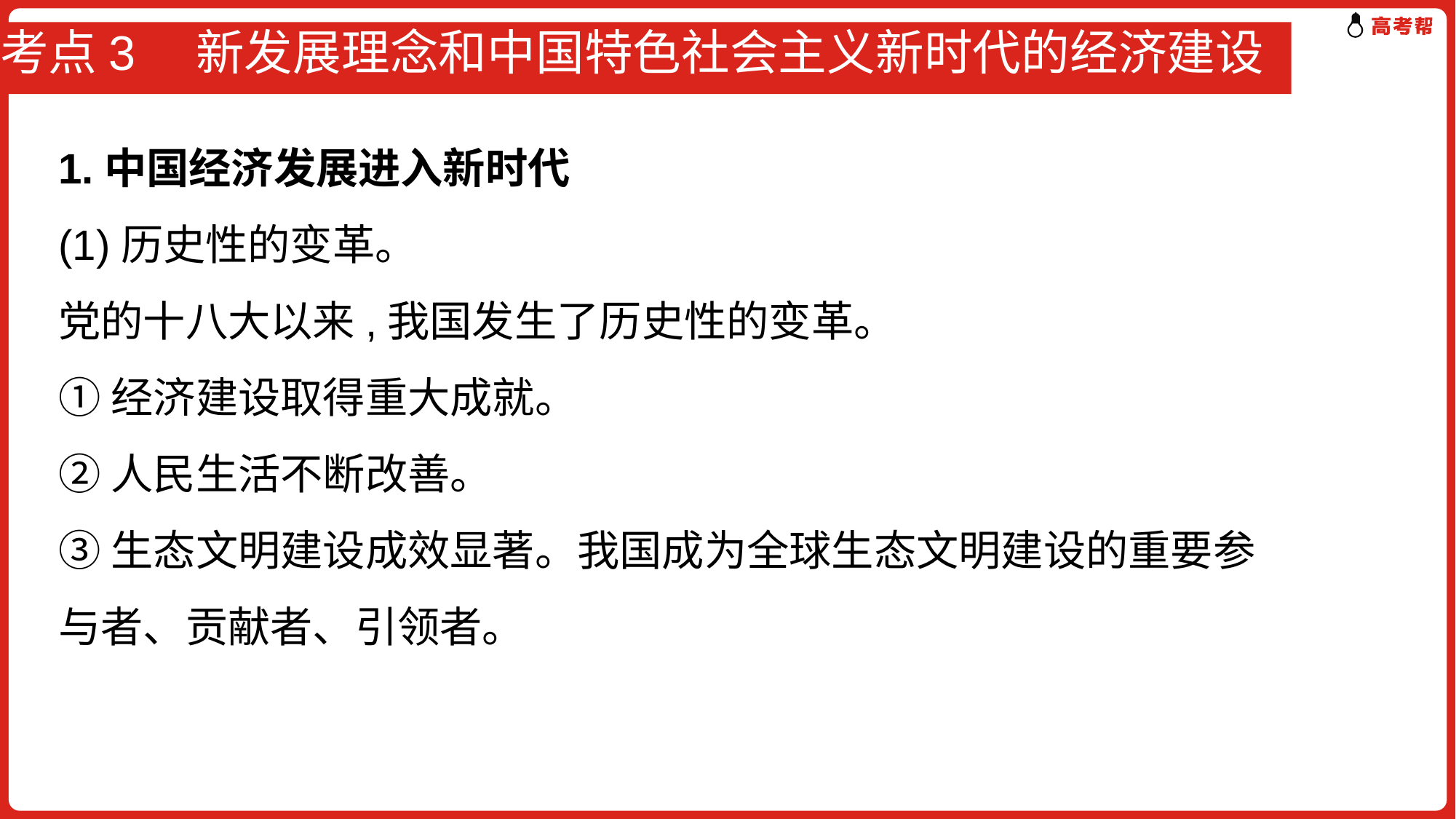

# 考点3　新发展理念和中国特色社会主义新时代的经济建设
1.中国经济发展进入新时代
(1)历史性的变革。
党的十八大以来,我国发生了历史性的变革。
①经济建设取得重大成就。
②人民生活不断改善。
③生态文明建设成效显著。我国成为全球生态文明建设的重要参与者、贡献者、引领者。